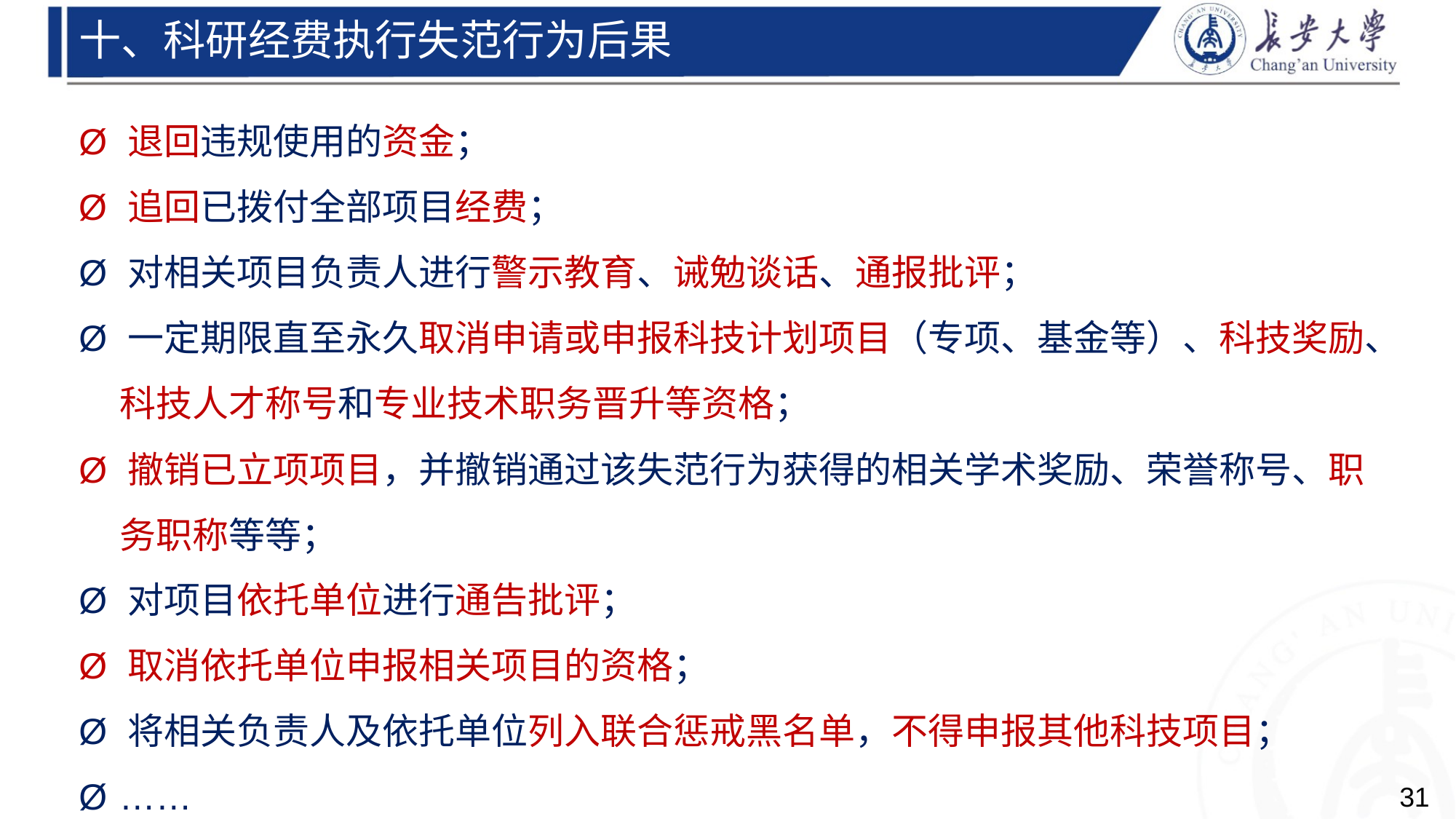

十、科研经费执行失范行为后果
Ø 退回违规使用的资金；
Ø 追回已拨付全部项目经费；
Ø 对相关项目负责人进行警示教育、诫勉谈话、通报批评；
Ø 一定期限直至永久取消申请或申报科技计划项目（专项、基金等）、科技奖励、
科技人才称号和专业技术职务晋升等资格；
Ø 撤销已立项项目，并撤销通过该失范行为获得的相关学术奖励、荣誉称号、职
务职称等等；
Ø 对项目依托单位进行通告批评；
Ø 取消依托单位申报相关项目的资格；
Ø 将相关负责人及依托单位列入联合惩戒黑名单，不得申报其他科技项目；
Ø ……
31